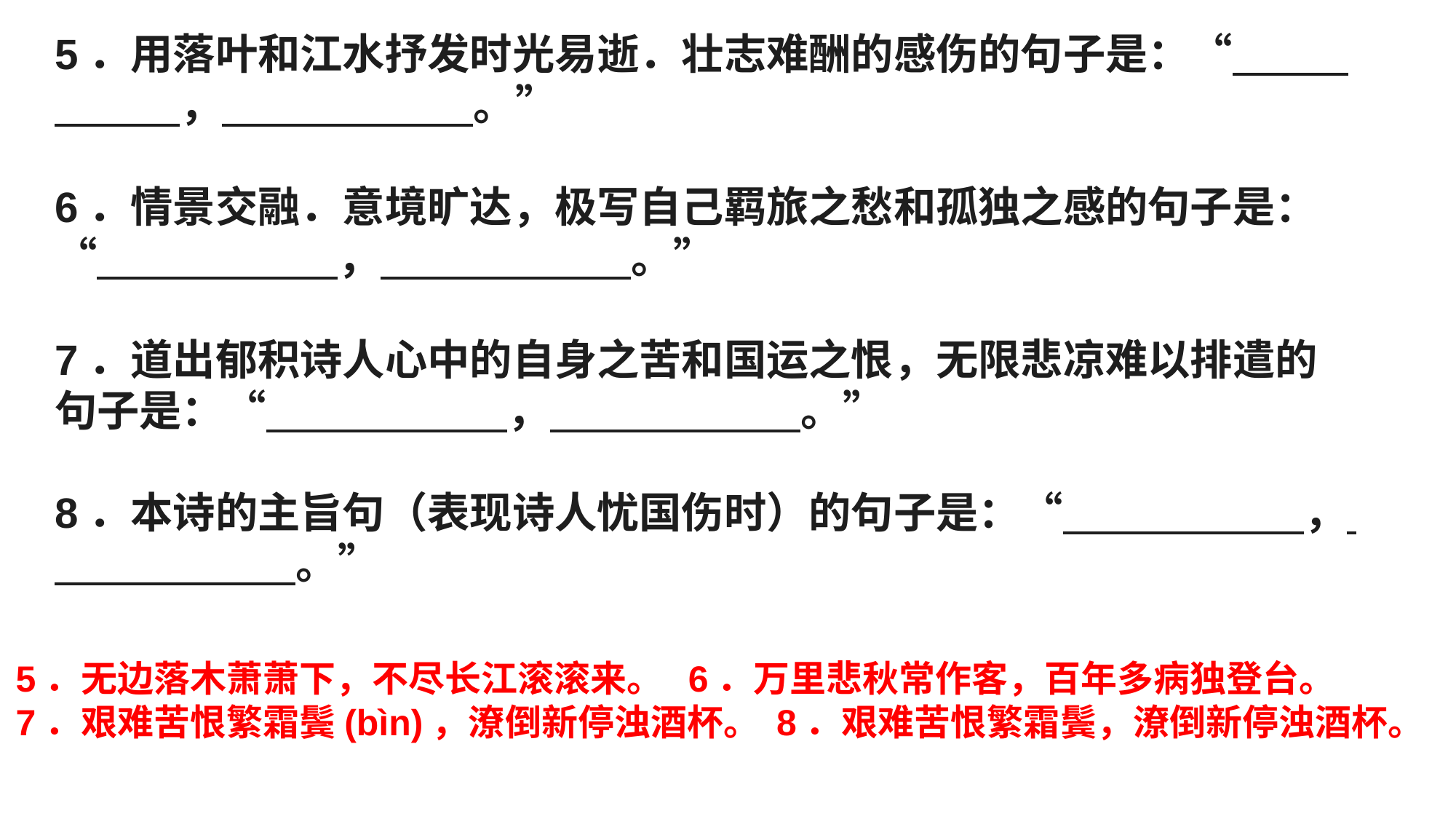

5．用落叶和江水抒发时光易逝．壮志难酬的感伤的句子是：“                         ，                          。”

6．情景交融．意境旷达，极写自己羁旅之愁和孤独之感的句子是：“                         ，                          。”

7．道出郁积诗人心中的自身之苦和国运之恨，无限悲凉难以排遣的句子是：“                         ，                          。”

8．本诗的主旨句（表现诗人忧国伤时）的句子是：“                         ，                          。”
5．无边落木萧萧下，不尽长江滚滚来。  6．万里悲秋常作客，百年多病独登台。
7．艰难苦恨繁霜鬓(bìn)，潦倒新停浊酒杯。 8．艰难苦恨繁霜鬓，潦倒新停浊酒杯。